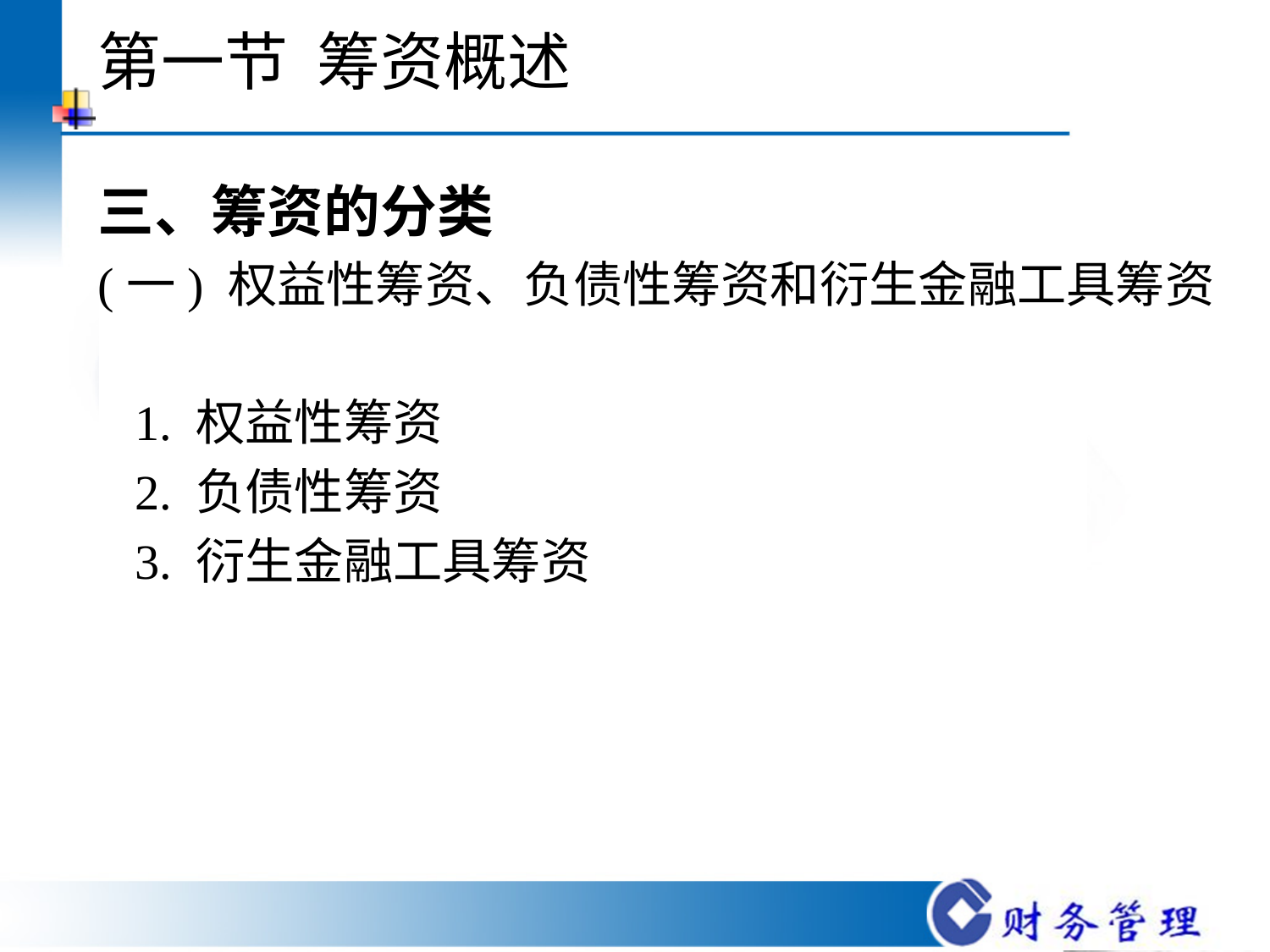

# 第一节  筹资概述
三、筹资的分类
(一) 权益性筹资、负债性筹资和衍生金融工具筹资

   1. 权益性筹资
   2. 负债性筹资
   3. 衍生金融工具筹资
6